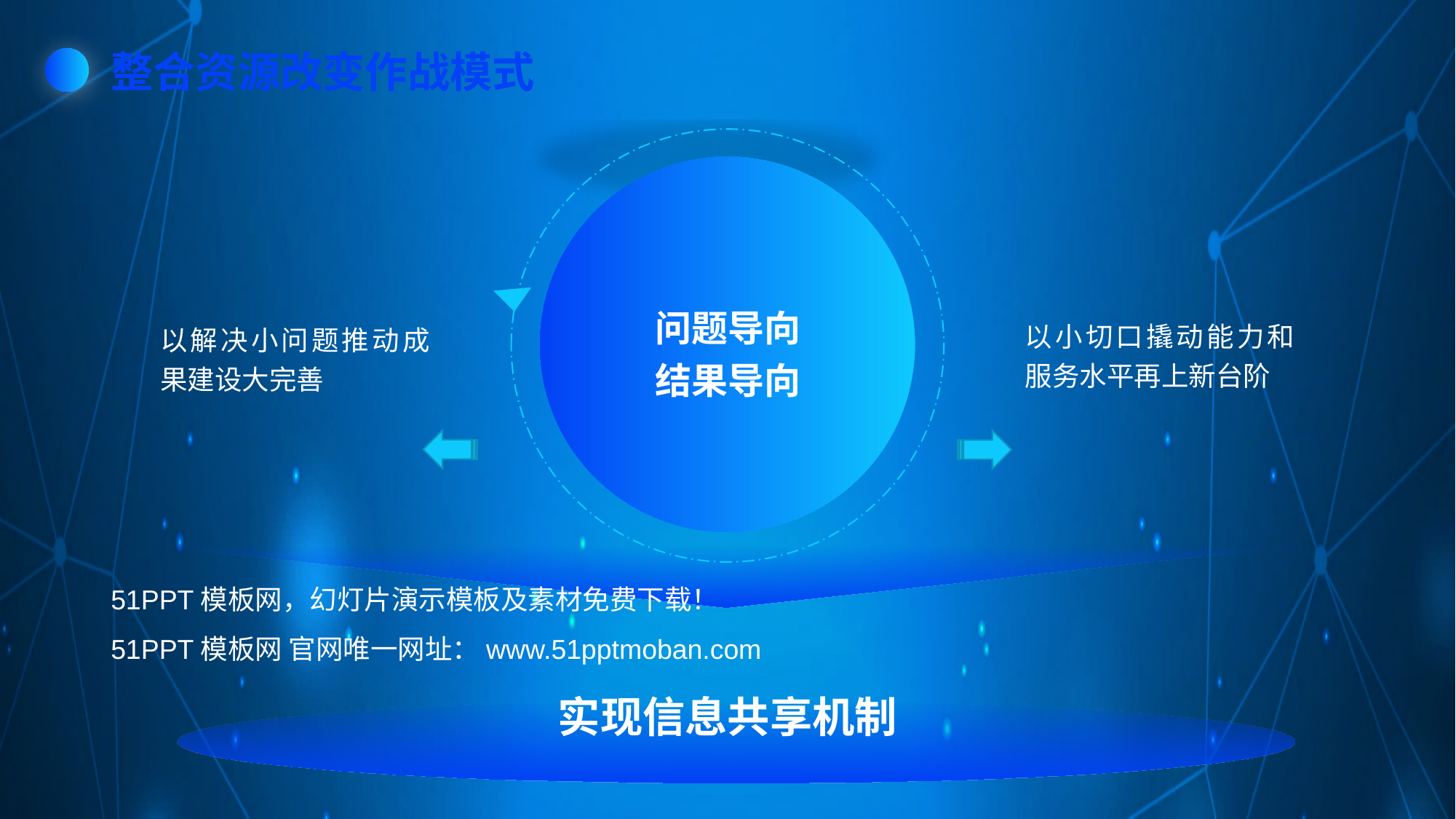

整合资源改变作战模式

问题导向
结果导向
以小切口撬动能力和服务水平再上新台阶

以解决小问题推动成果建设大完善

51PPT模板网，幻灯片演示模板及素材免费下载！
51PPT模板网 官网唯一网址：www.51pptmoban.com
实现信息共享机制